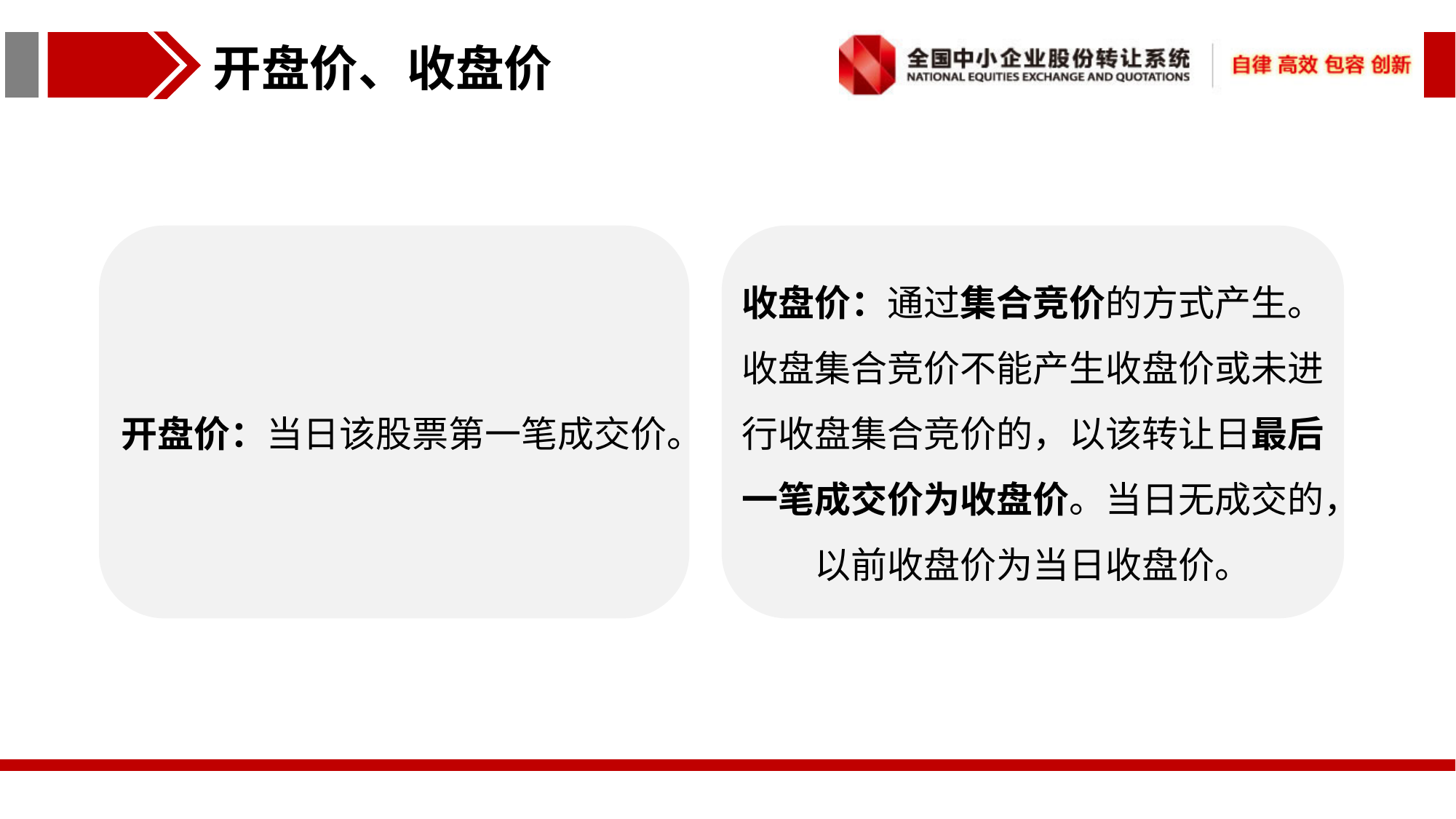

开盘价、收盘价
收盘价：通过集合竞价的方式产生。收盘集合竞价不能产生收盘价或未进行收盘集合竞价的，以该转让日最后一笔成交价为收盘价。当日无成交的，以前收盘价为当日收盘价。
开盘价：当日该股票第一笔成交价。
31